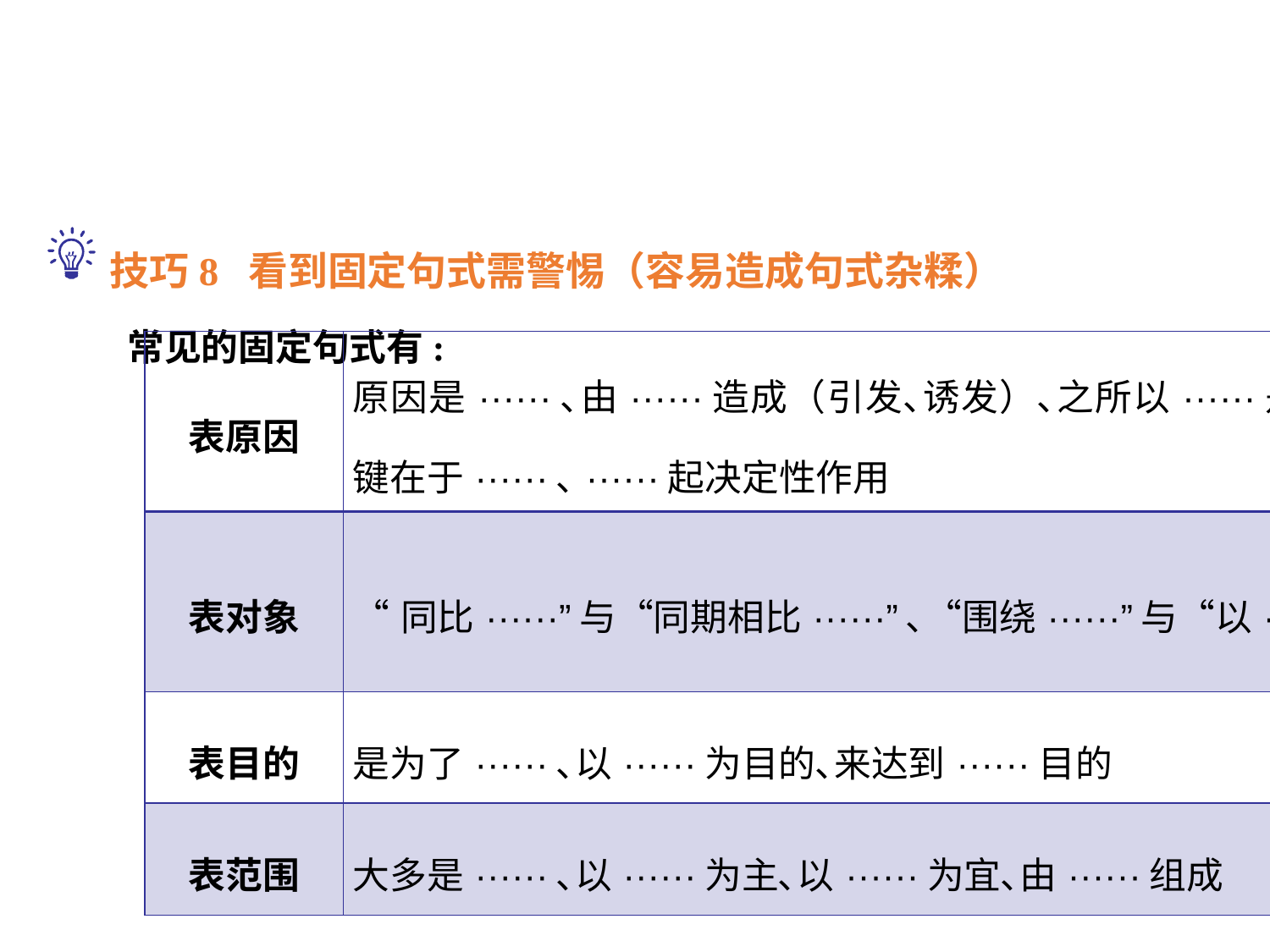

技巧8  看到固定句式需警惕（容易造成句式杂糅）

        常见的固定句式有:
| 表原因 | 原因是······､由······造成（引发､诱发）､之所以······是因为······､关键在于······､······起决定性作用 |
| --- | --- |
| 表对象 | “同比······”与“同期相比······”､“围绕······”与“以······为中心” |
| 表目的 | 是为了······､以······为目的､来达到······目的 |
| 表范围 | 大多是······､以······为主､以······为宜､由······组成 |